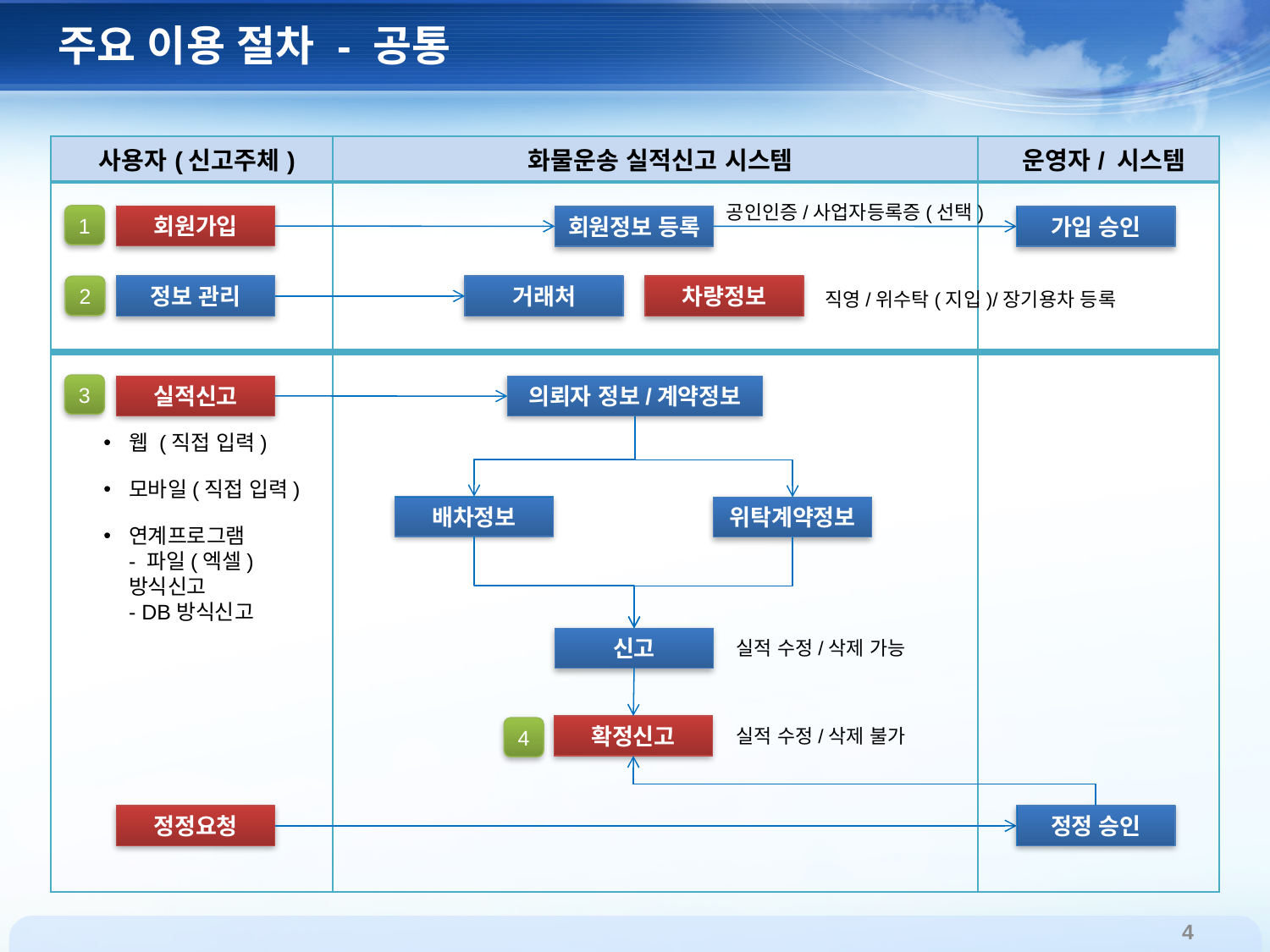

# 주요 이용 절차 - 공통
| 사용자(신고주체) | 화물운송 실적신고 시스템 | 운영자/ 시스템 |
| --- | --- | --- |
|  |  |  |
|  |  |  |
공인인증/사업자등록증(선택)
1
회원가입
회원정보 등록
가입 승인
2
정보 관리
거래처
차량정보
직영/위수탁(지입)/장기용차 등록
3
실적신고
의뢰자 정보/계약정보
웹 (직접 입력)
모바일(직접 입력)
연계프로그램
- 파일(엑셀)방식신고
- DB방식신고
배차정보
위탁계약정보
신고
실적 수정/삭제 가능
확정신고
4
실적 수정/삭제 불가
정정요청
정정 승인
4